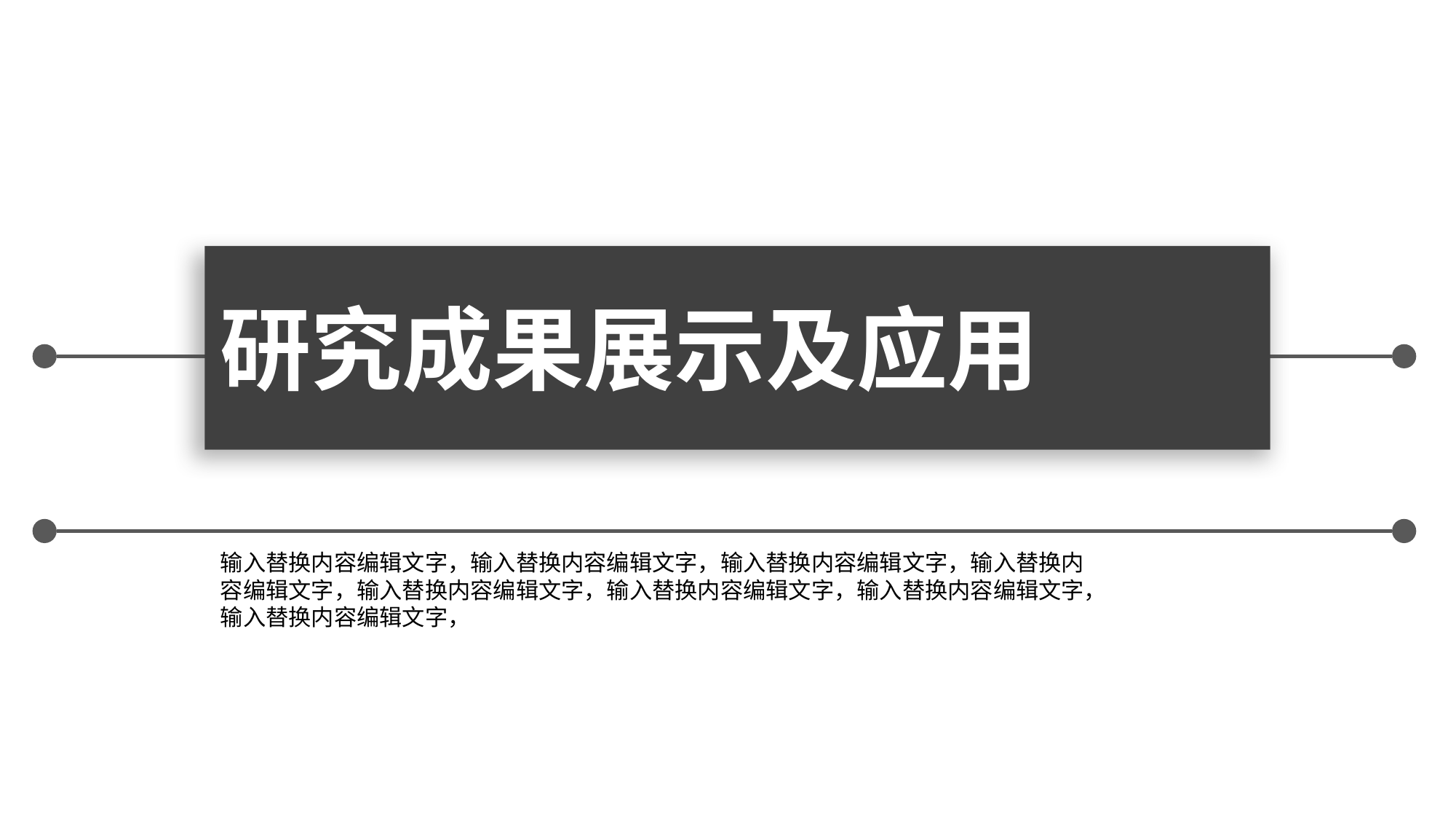

研究成果展示及应用
输入替换内容编辑文字，输入替换内容编辑文字，输入替换内容编辑文字，输入替换内容编辑文字，输入替换内容编辑文字，输入替换内容编辑文字，输入替换内容编辑文字，输入替换内容编辑文字，